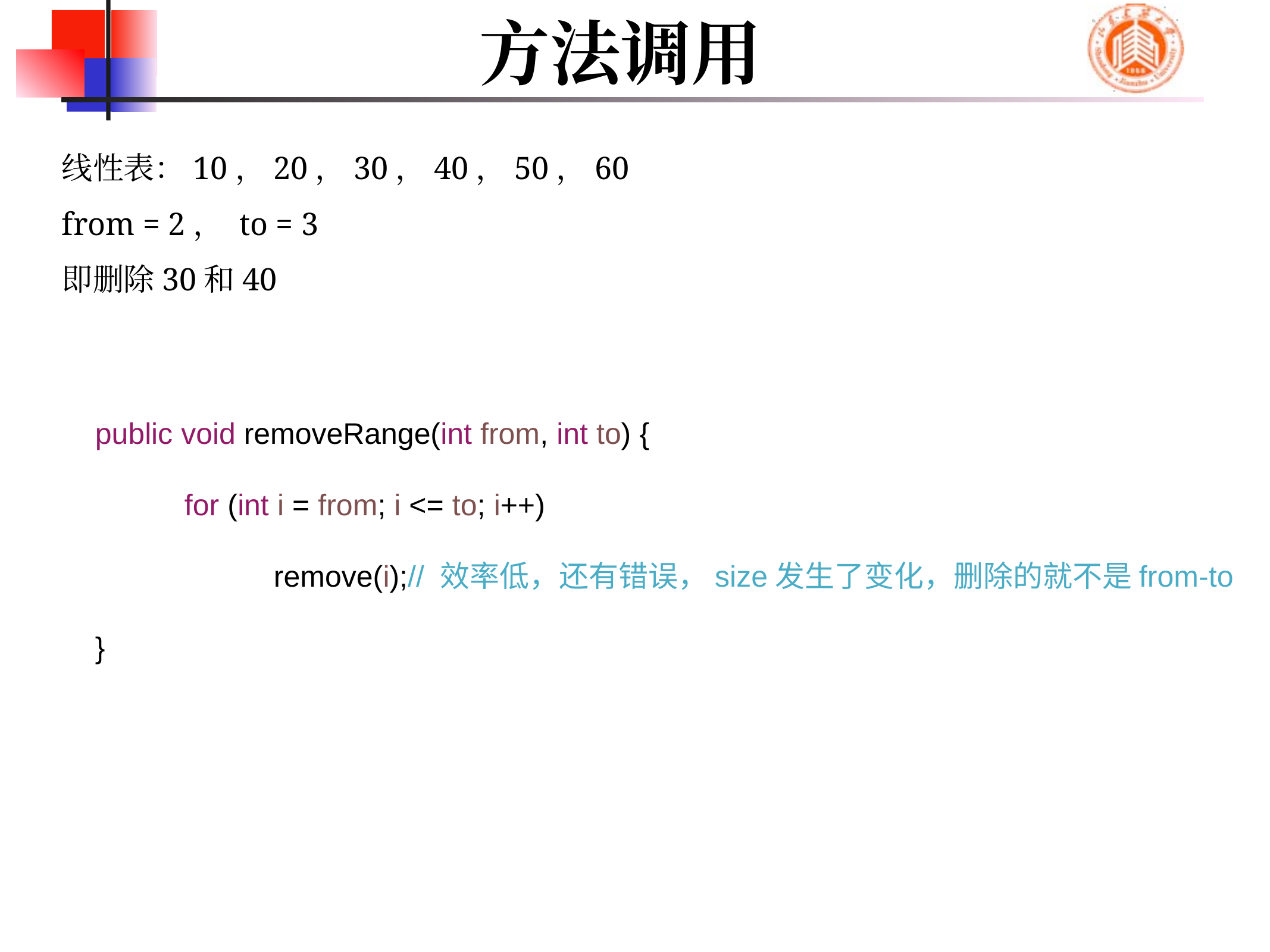

# 方法调用
线性表：10，20，30，40，50，60
from = 2， to = 3
即删除30和40

	public void removeRange(int from, int to) {
		for (int i = from; i <= to; i++)
			remove(i);// 效率低，还有错误，size发生了变化，删除的就不是from-to
	}